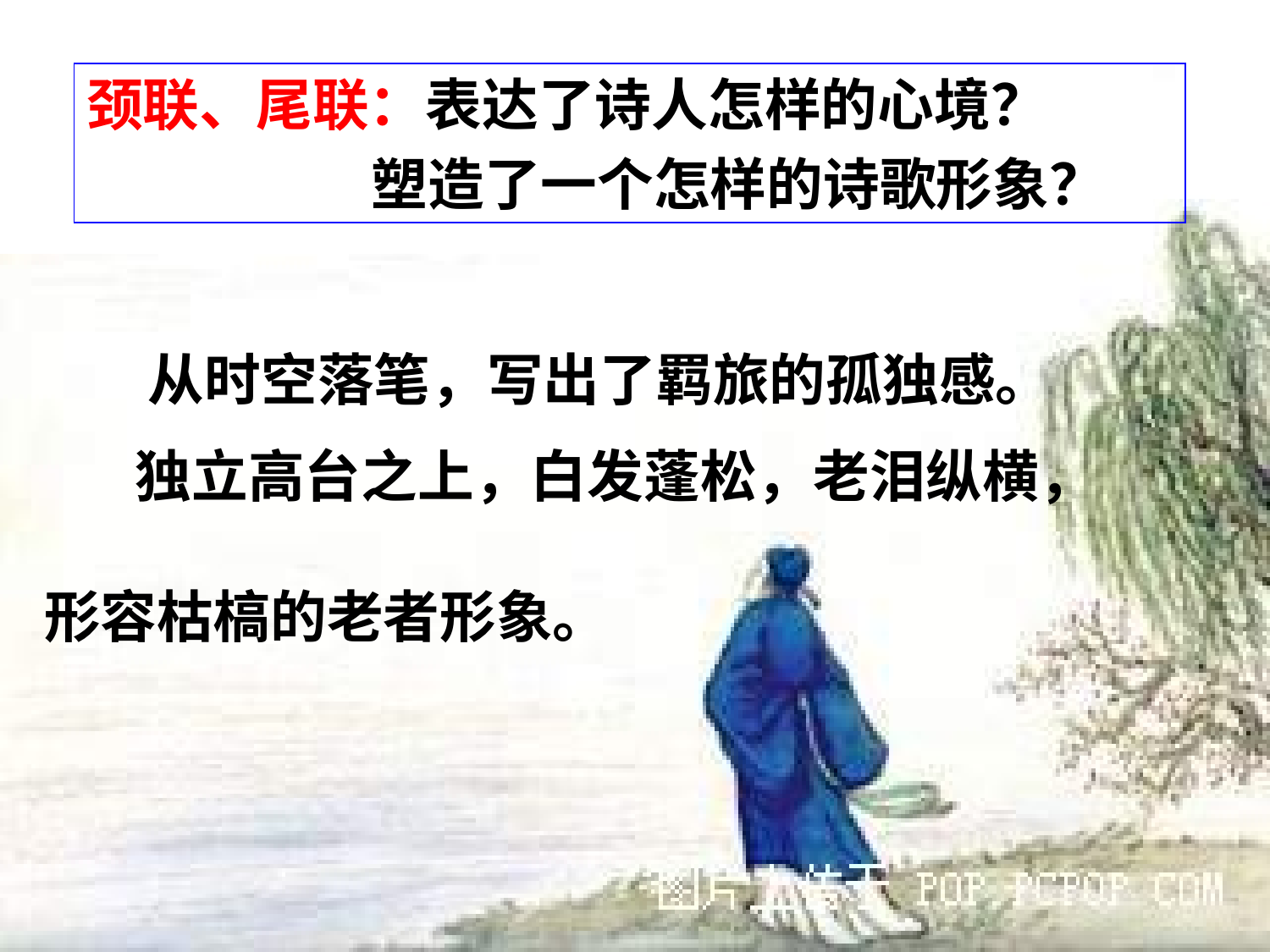

颈联、尾联：表达了诗人怎样的心境？
                     塑造了一个怎样的诗歌形象？
       从时空落笔，写出了羁旅的孤独感。
      独立高台之上，白发蓬松，老泪纵横，
形容枯槁的老者形象。